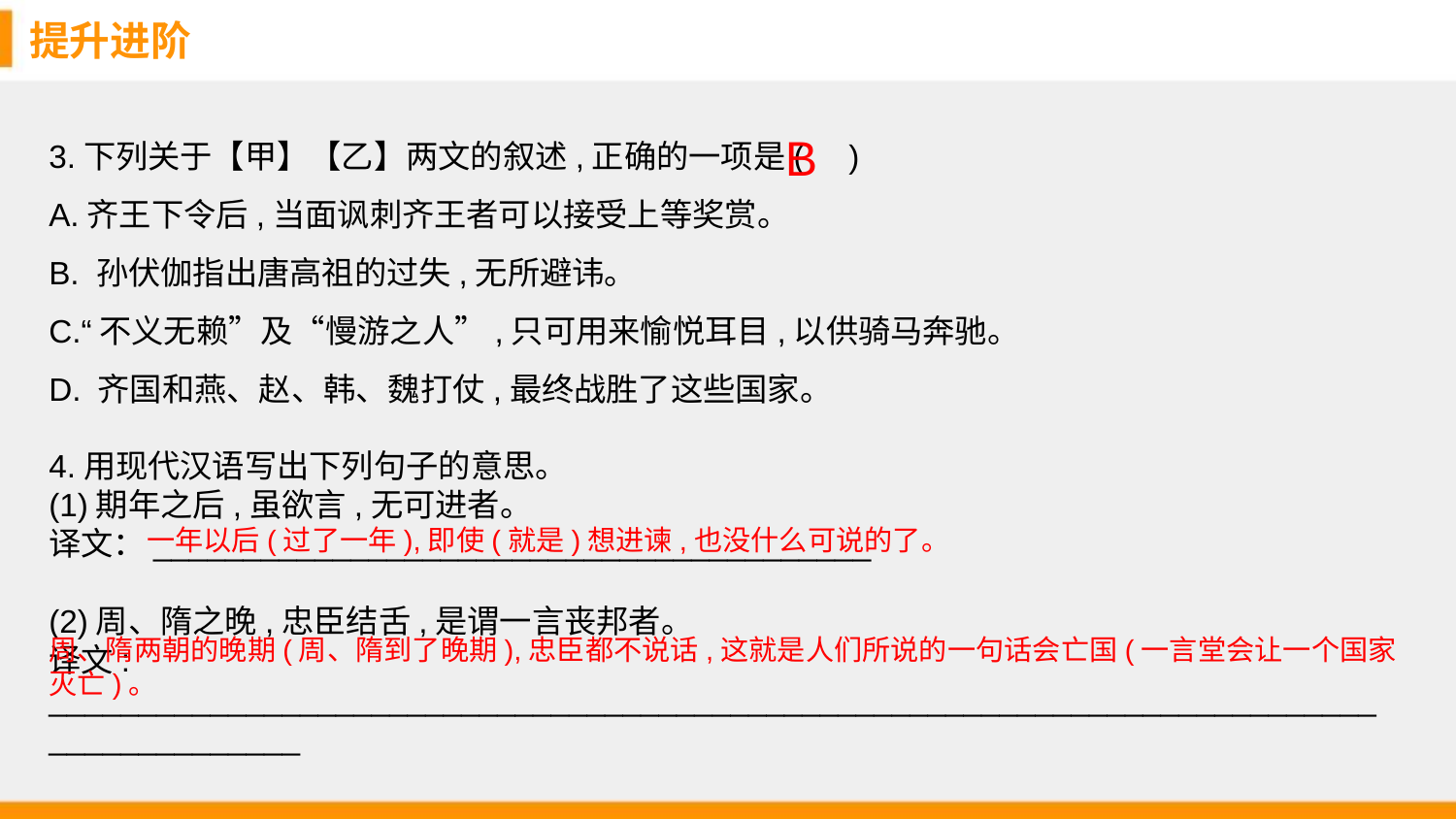

提升进阶
3.下列关于【甲】【乙】两文的叙述,正确的一项是(     )
A.齐王下令后,当面讽刺齐王者可以接受上等奖赏。
B. 孙伏伽指出唐高祖的过失,无所避讳。
C.“不义无赖”及“慢游之人”,只可用来愉悦耳目,以供骑马奔驰。
D. 齐国和燕、赵、韩、魏打仗,最终战胜了这些国家。

4.用现代汉语写出下列句子的意思。
(1)期年之后,虽欲言,无可进者。
译文：________________________________________
(2)周、隋之晚,忠臣结舌,是谓一言丧邦者。
译文:  ________________________________________________________________________________________
B
一年以后(过了一年),即使(就是)想进谏,也没什么可说的了。
周、隋两朝的晚期(周、隋到了晚期),忠臣都不说话,这就是人们所说的一句话会亡国(一言堂会让一个国家灭亡)。